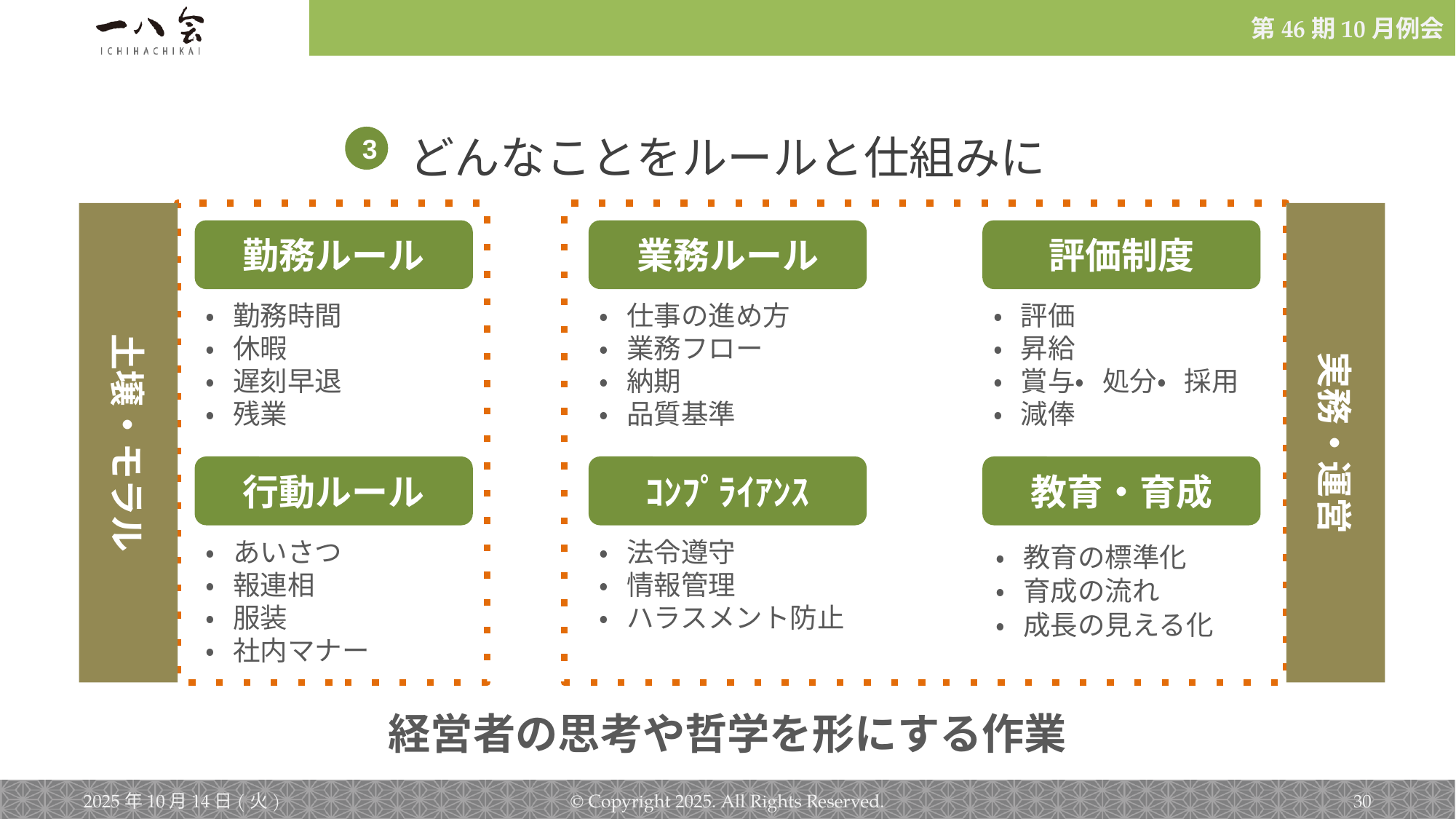

どんなことをルールと仕組みに
3

勤務ルール
業務ルール
評価制度
・勤務時間
・休暇
・遅刻早退
・残業
・仕事の進め方
・業務フロー
・納期
・品質基準
・評価
・昇給
・賞与・処分・採用
・減俸
土壌・モラル
実務・運営
行動ルール
ｺﾝﾌﾟﾗｲｱﾝｽ
教育・育成
・あいさつ
・報連相
・服装
・社内マナー
・法令遵守
・情報管理
・ハラスメント防止
・教育の標準化
・育成の流れ
・成長の見える化
経営者の思考や哲学を形にする作業
2025年10月14日(火)
© Copyright 2025. All Rights Reserved.
30